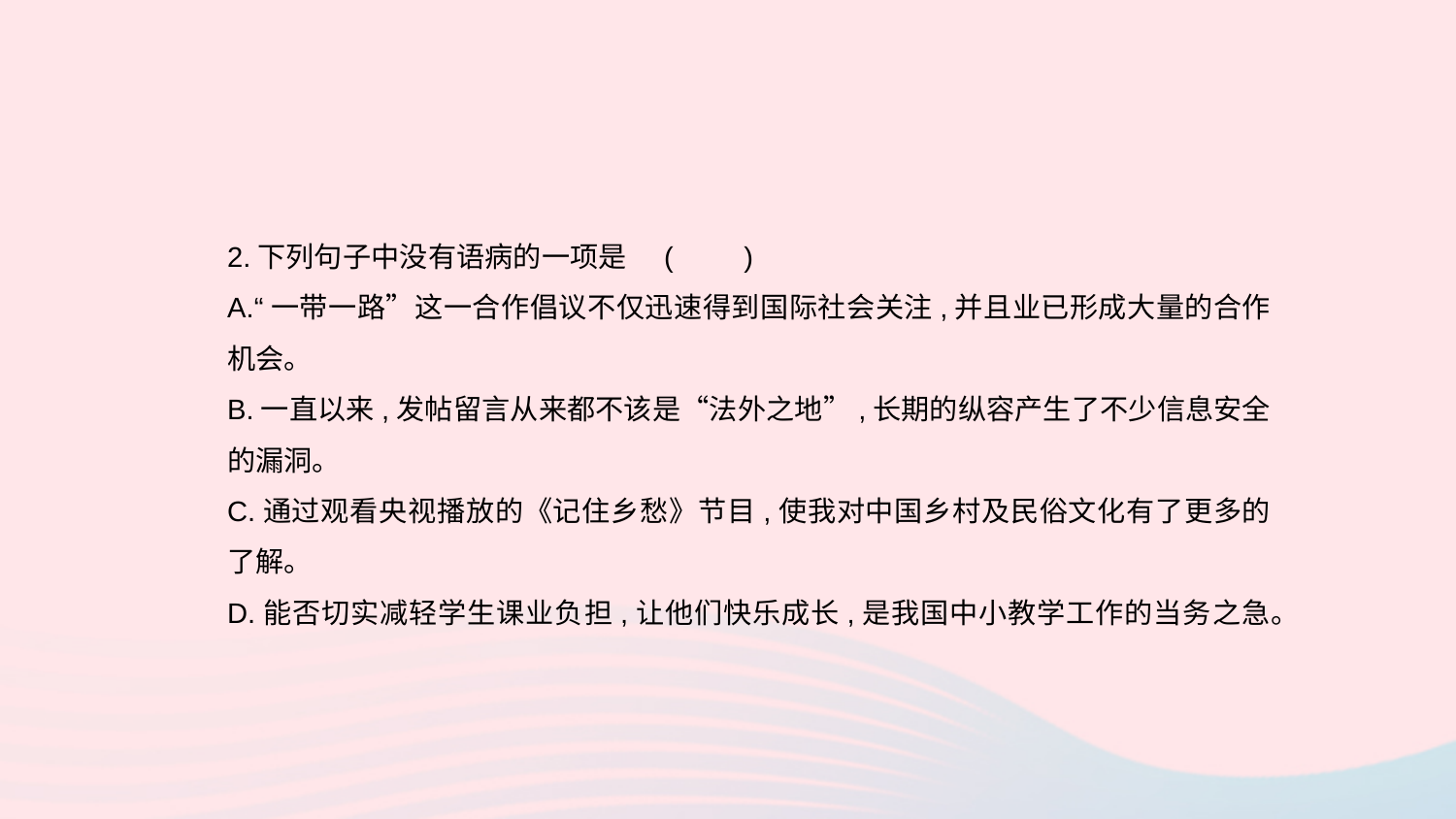

2.下列句子中没有语病的一项是	(　　)
A.“一带一路”这一合作倡议不仅迅速得到国际社会关注,并且业已形成大量的合作机会。
B.一直以来,发帖留言从来都不该是“法外之地”,长期的纵容产生了不少信息安全的漏洞。
C.通过观看央视播放的《记住乡愁》节目,使我对中国乡村及民俗文化有了更多的了解。
D.能否切实减轻学生课业负担,让他们快乐成长,是我国中小教学工作的当务之急。